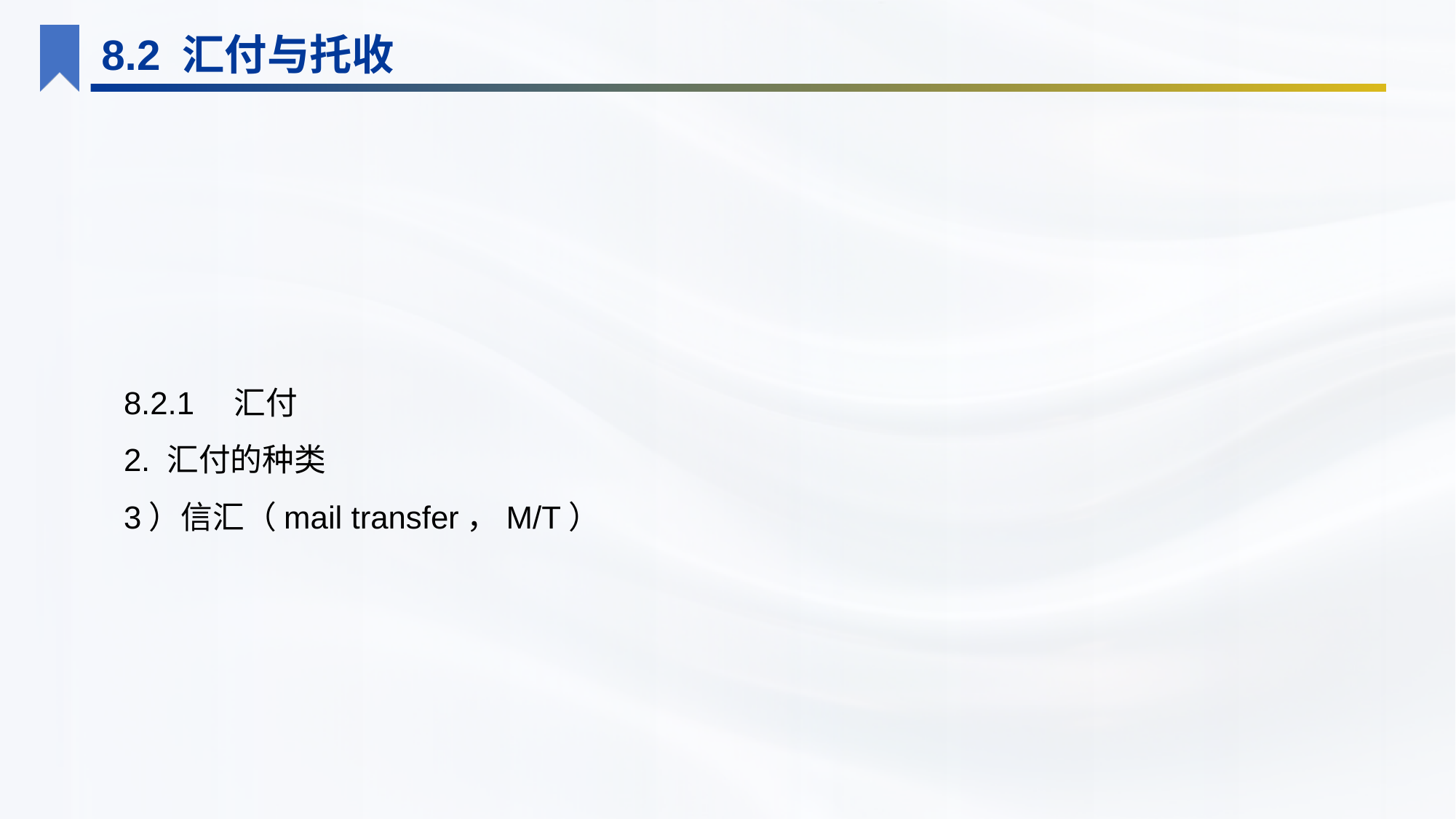

8.2 汇付与托收
8.2.1　汇付
2. 汇付的种类
3）信汇（mail transfer，M/T）